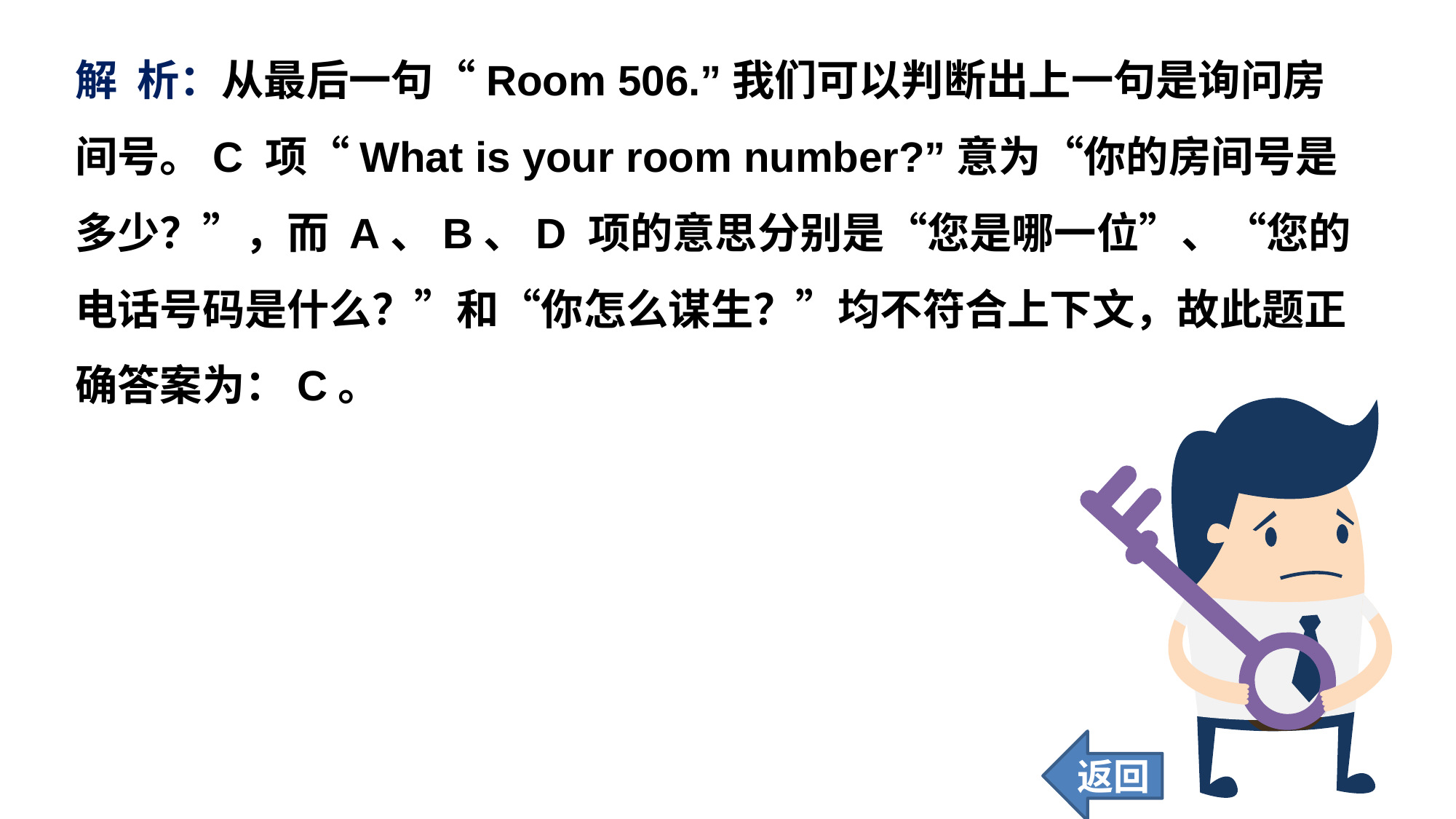

解  析：从最后一句“Room 506.”我们可以判断出上一句是询问房间号。C 项“What is your room number?”意为“你的房间号是多少？”，而 A、B、D 项的意思分别是“您是哪一位”、“您的电话号码是什么？”和“你怎么谋生？”均不符合上下文，故此题正确答案为：C。

返回
16